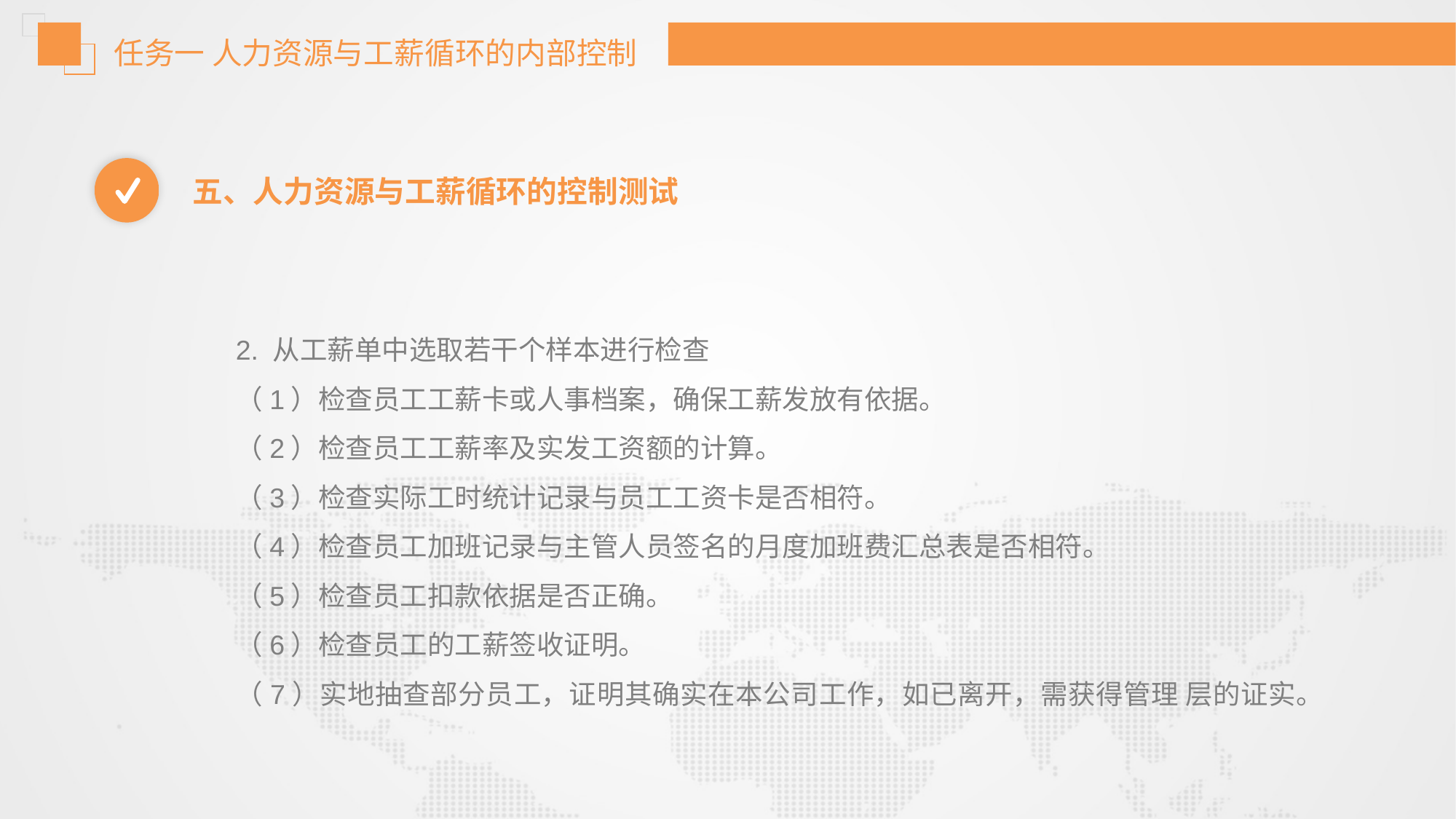

任务一 人力资源与工薪循环的内部控制

五、人力资源与工薪循环的控制测试
2. 从工薪单中选取若干个样本进行检查
（1）检查员工工薪卡或人事档案，确保工薪发放有依据。
（2）检查员工工薪率及实发工资额的计算。
（3）检查实际工时统计记录与员工工资卡是否相符。
（4）检查员工加班记录与主管人员签名的月度加班费汇总表是否相符。
（5）检查员工扣款依据是否正确。
（6）检查员工的工薪签收证明。
（7）实地抽查部分员工，证明其确实在本公司工作，如已离开，需获得管理 层的证实。